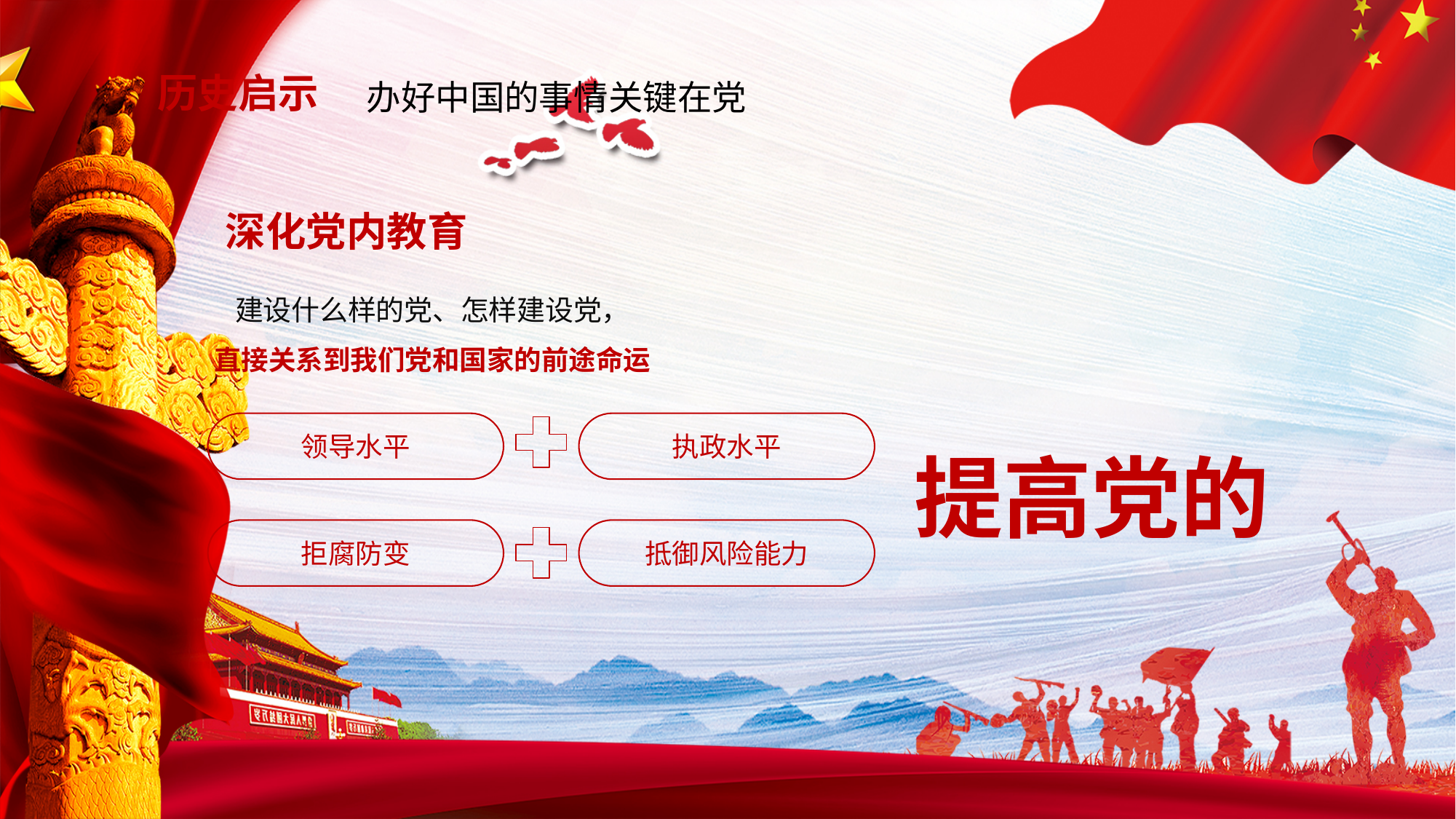

历史启示
办好中国的事情关键在党

深化党内教育
 建设什么样的党、怎样建设党，
直接关系到我们党和国家的前途命运

领导水平
执政水平

提高党的

拒腐防变
抵御风险能力